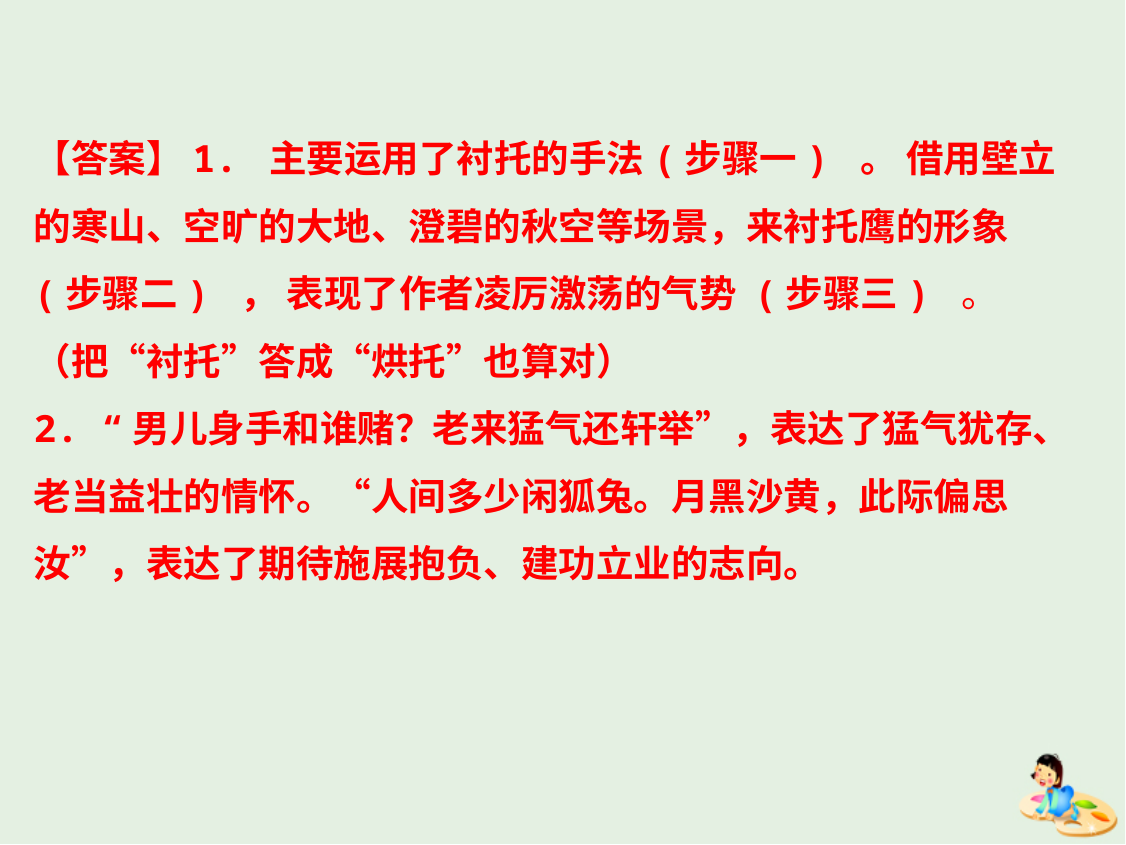

【答案】1. 主要运用了衬托的手法(步骤一) 。 借用壁立的寒山、空旷的大地、澄碧的秋空等场景，来衬托鹰的形象(步骤二) ， 表现了作者凌厉激荡的气势 (步骤三) 。（把“衬托”答成“烘托”也算对）
2. “男儿身手和谁赌？老来猛气还轩举”，表达了猛气犹存、老当益壮的情怀。“人间多少闲狐兔。月黑沙黄，此际偏思汝”，表达了期待施展抱负、建功立业的志向。